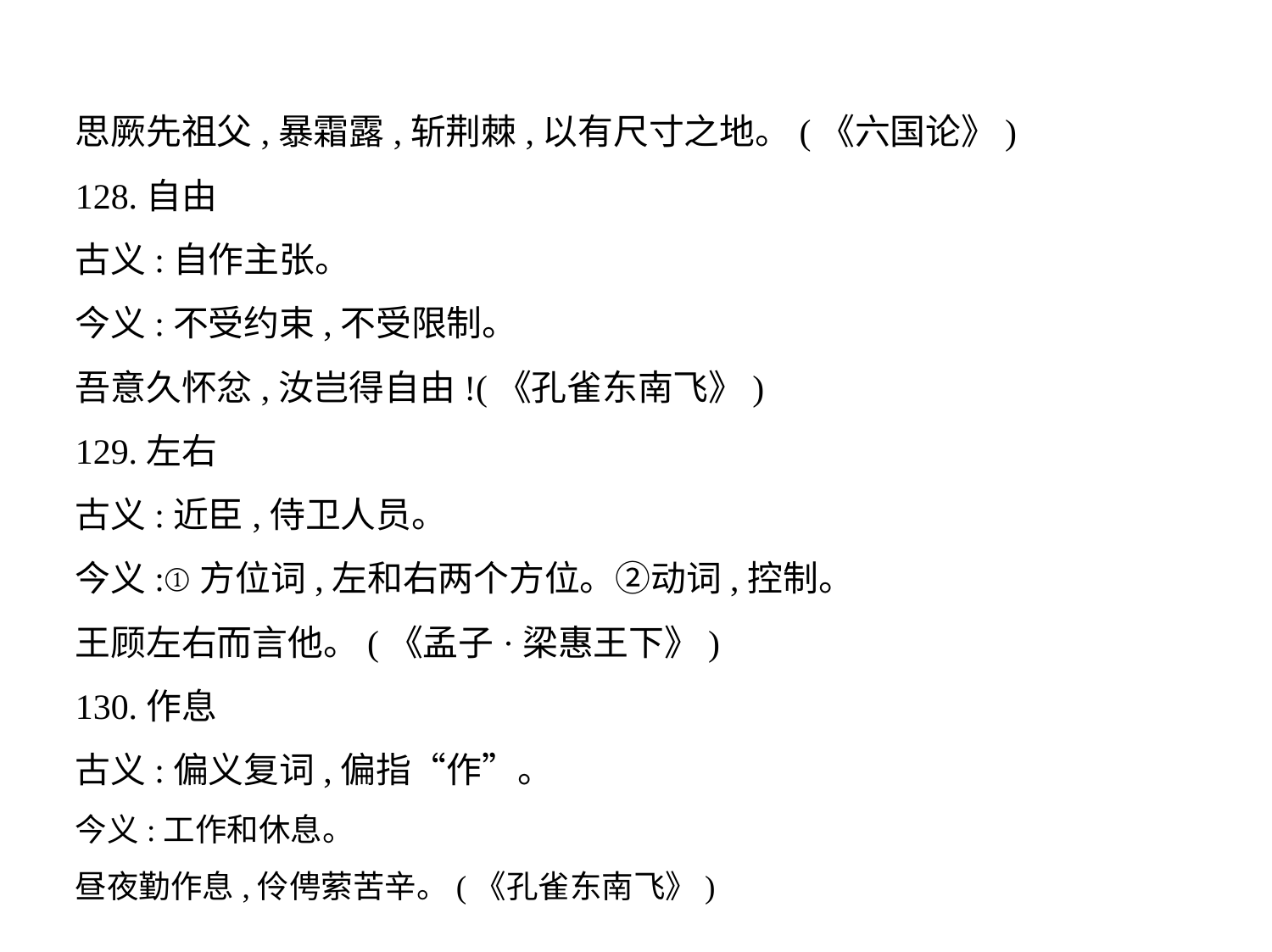

思厥先祖父,暴霜露,斩荆棘,以有尺寸之地。(《六国论》)
128.自由
古义:自作主张。
今义:不受约束,不受限制。
吾意久怀忿,汝岂得自由!(《孔雀东南飞》)
129.左右
古义:近臣,侍卫人员。
今义:①方位词,左和右两个方位。②动词,控制。
王顾左右而言他。(《孟子·梁惠王下》)
130.作息
古义:偏义复词,偏指“作”。
今义:工作和休息。
昼夜勤作息,伶俜萦苦辛。(《孔雀东南飞》)